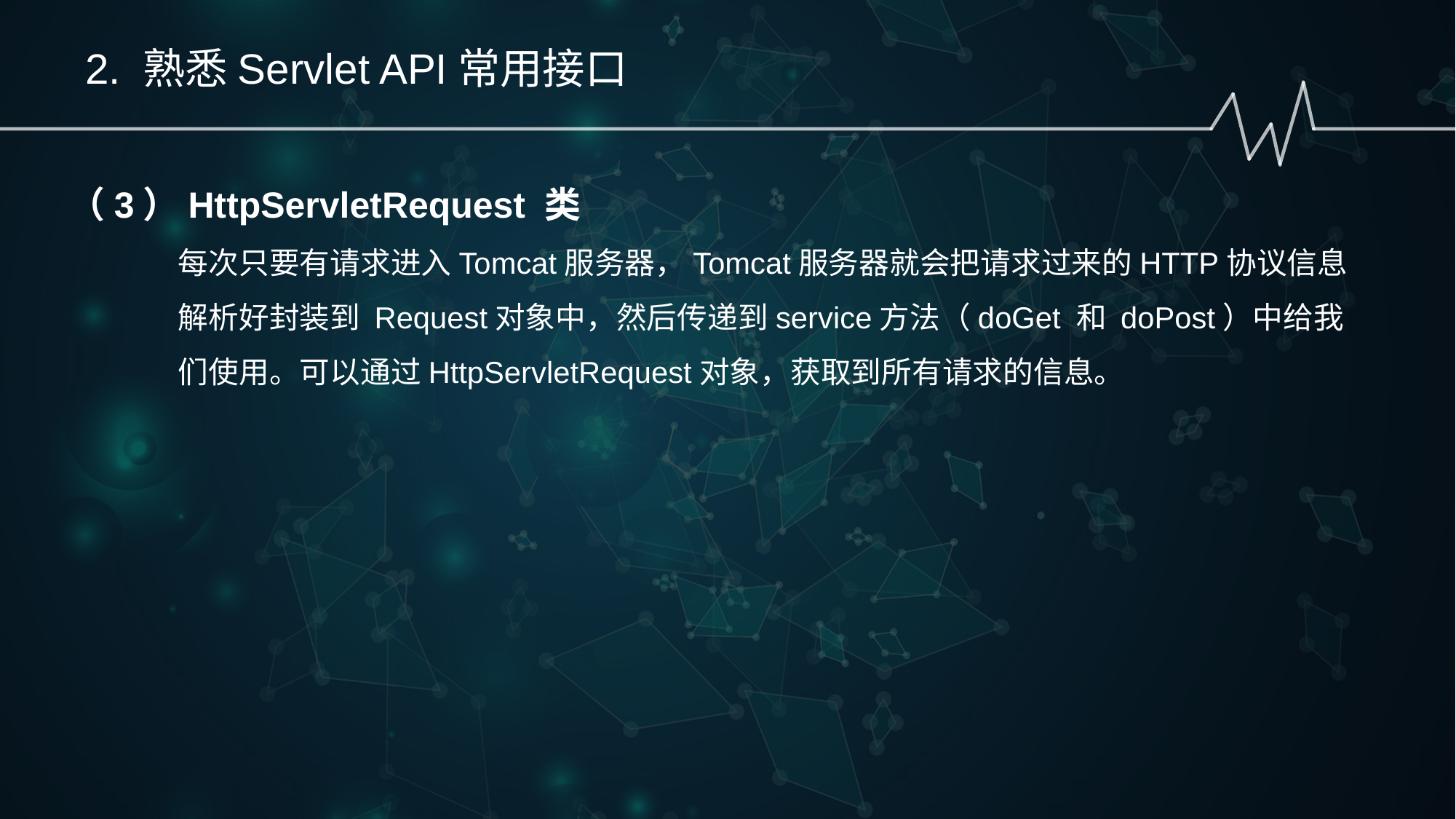

2. 熟悉Servlet API常用接口
（3）HttpServletRequest 类
每次只要有请求进入Tomcat服务器，Tomcat服务器就会把请求过来的HTTP协议信息解析好封装到 Request对象中，然后传递到service方法（doGet 和 doPost）中给我们使用。可以通过HttpServletRequest对象，获取到所有请求的信息。